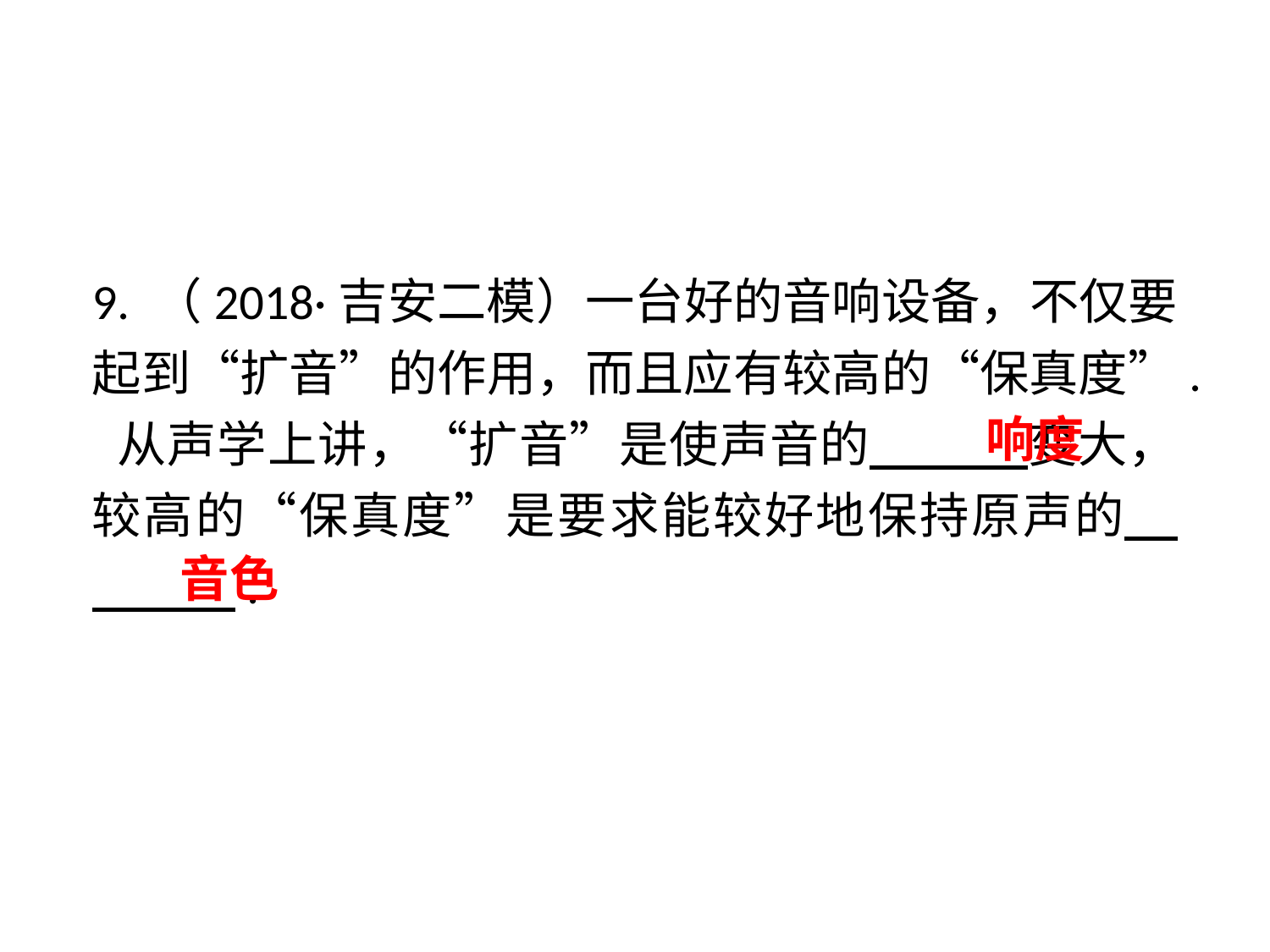

9. （2018·吉安二模）一台好的音响设备，不仅要起到“扩音”的作用，而且应有较高的“保真度”. 从声学上讲，“扩音”是使声音的     　    变大，较高的“保真度”是要求能较好地保持原声的     　    　.
响度
音色